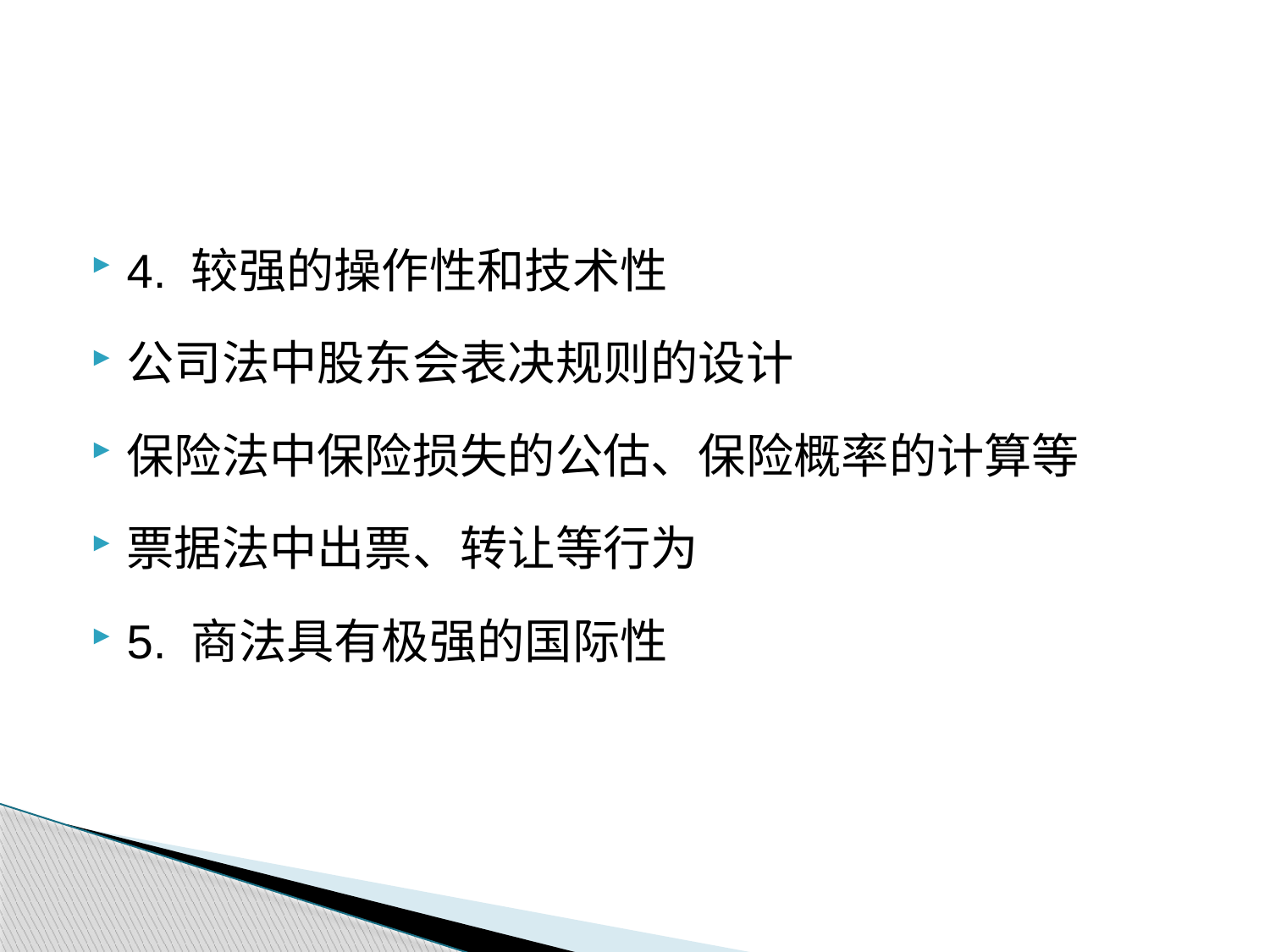

#
4. 较强的操作性和技术性
公司法中股东会表决规则的设计
保险法中保险损失的公估、保险概率的计算等
票据法中出票、转让等行为
5. 商法具有极强的国际性